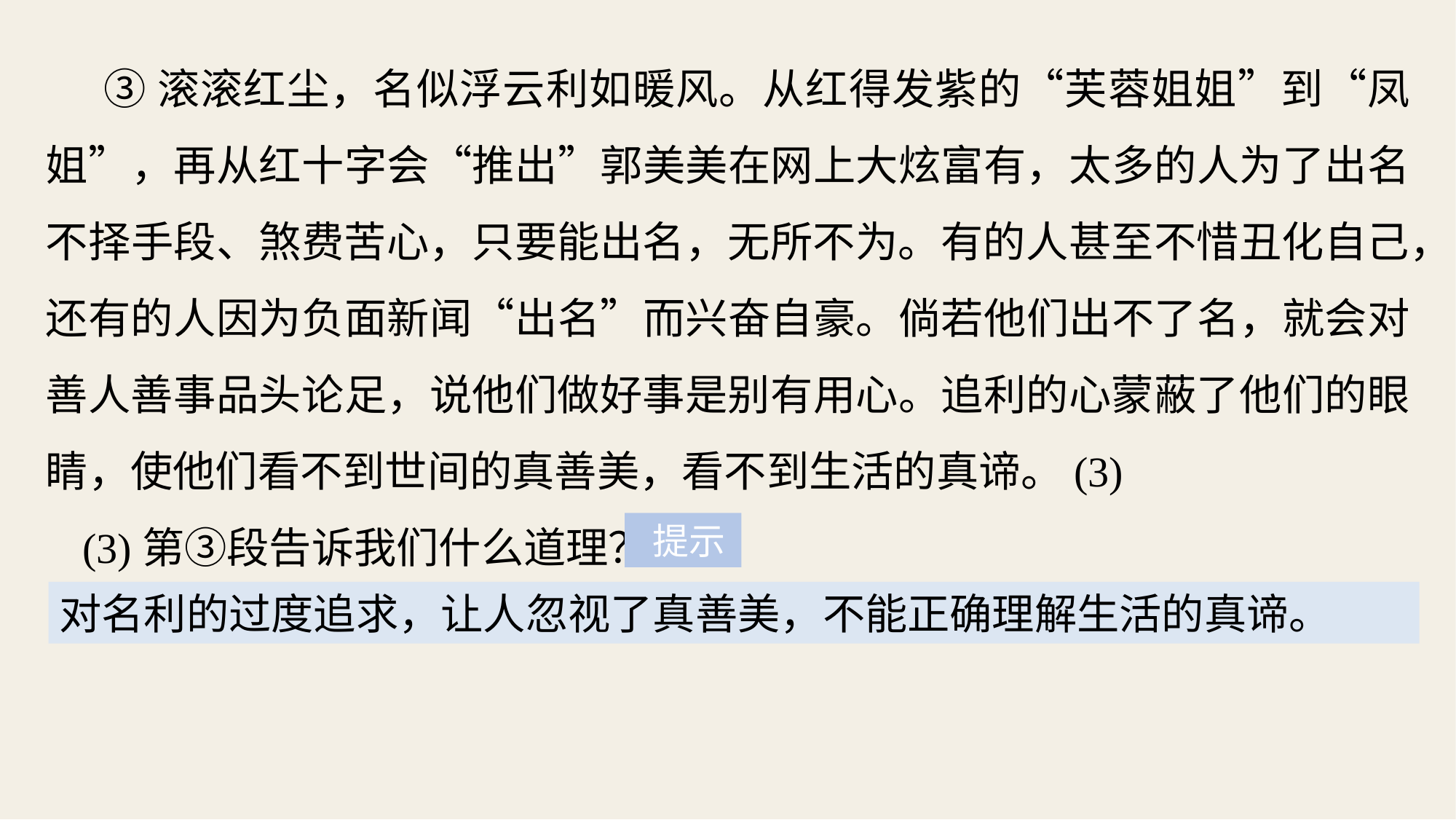

③滚滚红尘，名似浮云利如暖风。从红得发紫的“芙蓉姐姐”到“凤姐”，再从红十字会“推出”郭美美在网上大炫富有，太多的人为了出名不择手段、煞费苦心，只要能出名，无所不为。有的人甚至不惜丑化自己，还有的人因为负面新闻“出名”而兴奋自豪。倘若他们出不了名，就会对善人善事品头论足，说他们做好事是别有用心。追利的心蒙蔽了他们的眼睛，使他们看不到世间的真善美，看不到生活的真谛。(3)
(3)第③段告诉我们什么道理？
 提示
对名利的过度追求，让人忽视了真善美，不能正确理解生活的真谛。